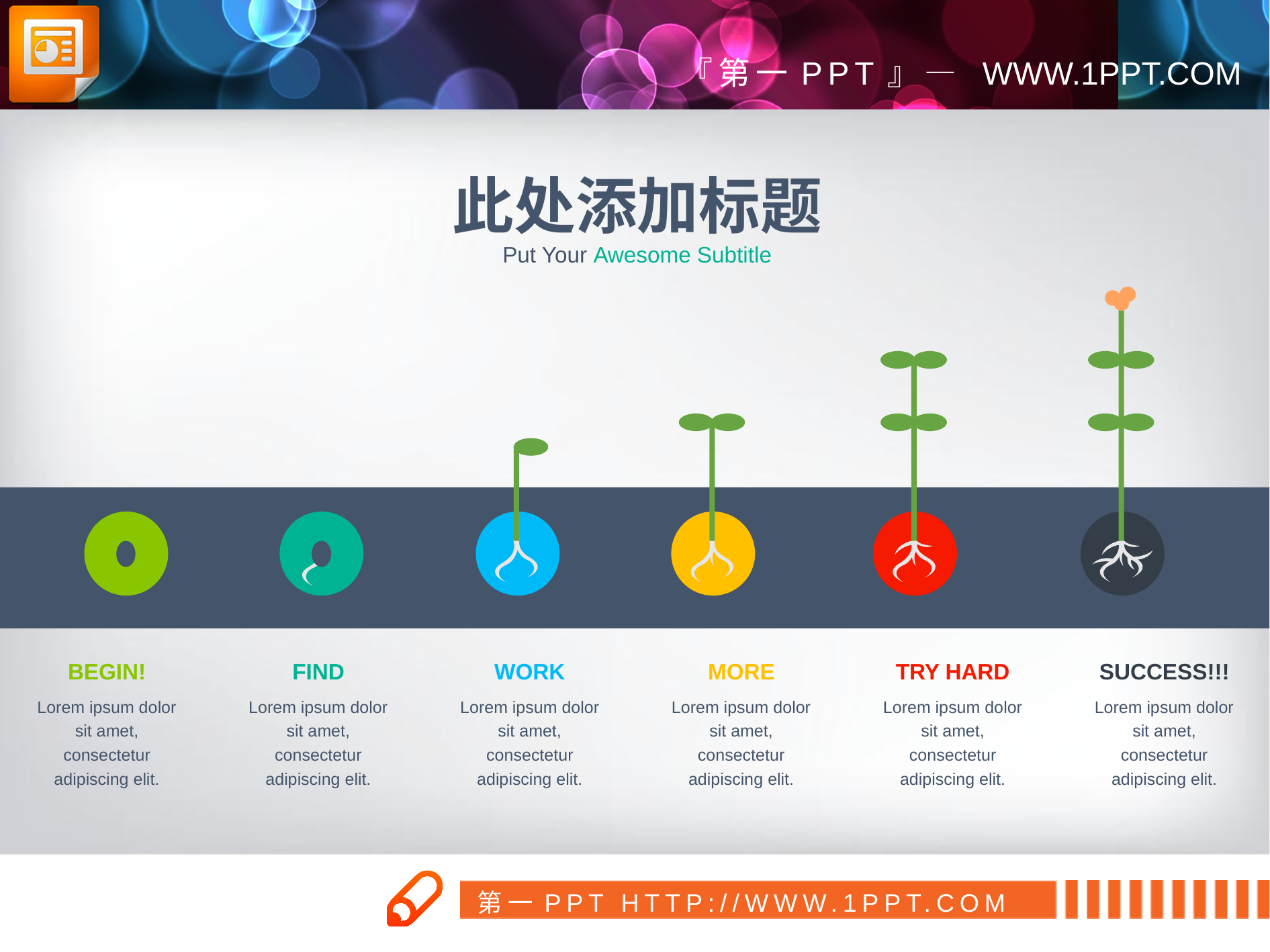

此处添加标题
Put Your Awesome Subtitle

BEGIN!
FIND
WORK
MORE
TRY HARD
SUCCESS!!!
Lorem ipsum dolor sit amet, consectetur adipiscing elit.
Lorem ipsum dolor sit amet, consectetur adipiscing elit.
Lorem ipsum dolor sit amet, consectetur adipiscing elit.
Lorem ipsum dolor sit amet, consectetur adipiscing elit.
Lorem ipsum dolor sit amet, consectetur adipiscing elit.
Lorem ipsum dolor sit amet, consectetur adipiscing elit.